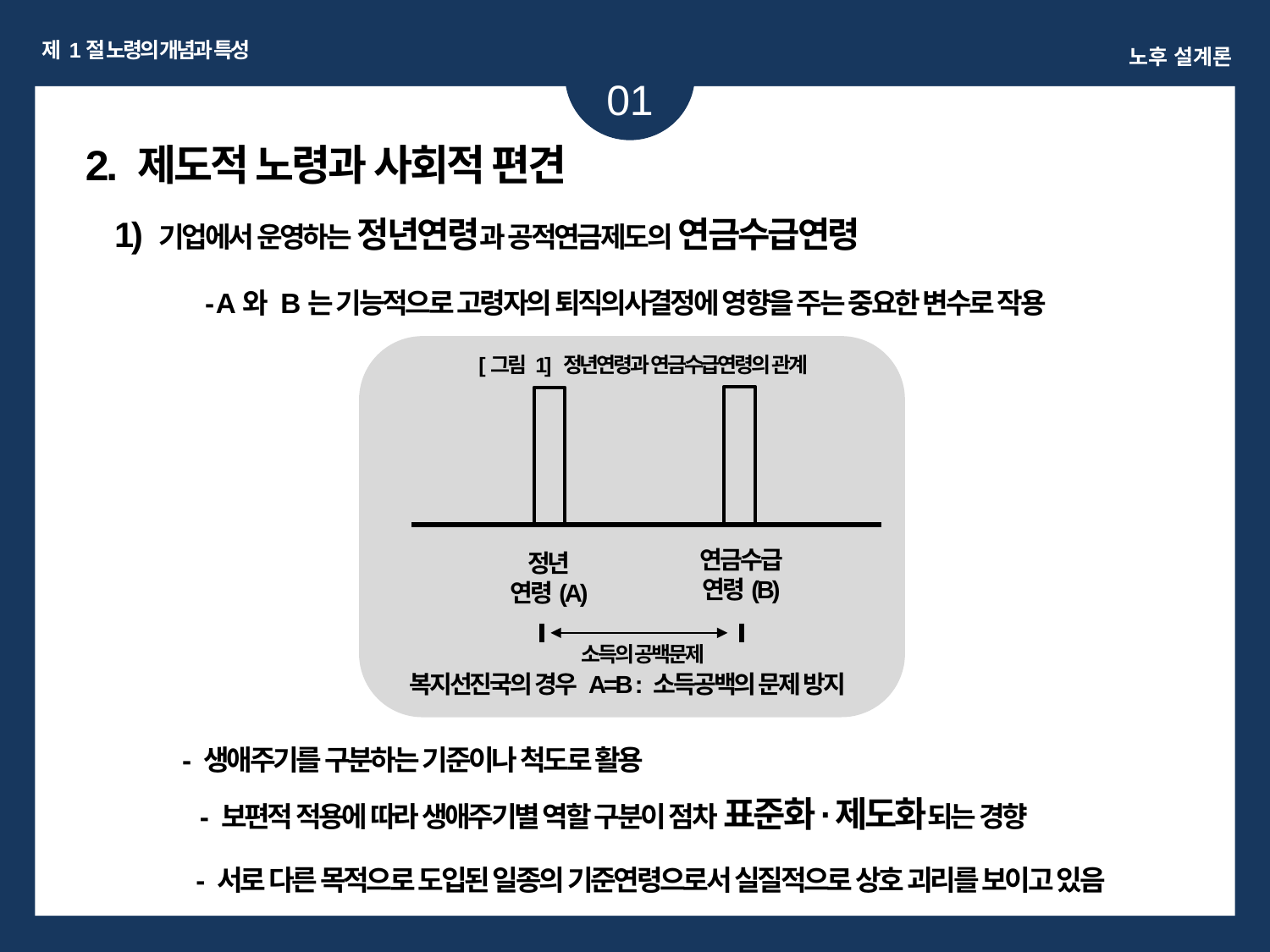

제 1절 노령의 개념과 특성
노후 설계론
01

2. 제도적 노령과 사회적 편견
1) 기업에서 운영하는 정년연령과 공적연금제도의 연금수급연령
- A와 B는 기능적으로 고령자의 퇴직의사결정에 영향을 주는 중요한 변수로 작용

[그림 1]  정년연령과 연금수급연령의 관계

연금수급
연령(B)
정년
연령(A)
소득의 공백문제
복지선진국의 경우 A=B : 소득공백의 문제 방지
 - 생애주기를 구분하는 기준이나 척도로 활용
- 보편적 적용에 따라 생애주기별 역할 구분이 점차 표준화 ∙ 제도화되는 경향
- 서로 다른 목적으로 도입된 일종의 기준연령으로서 실질적으로 상호 괴리를 보이고 있음